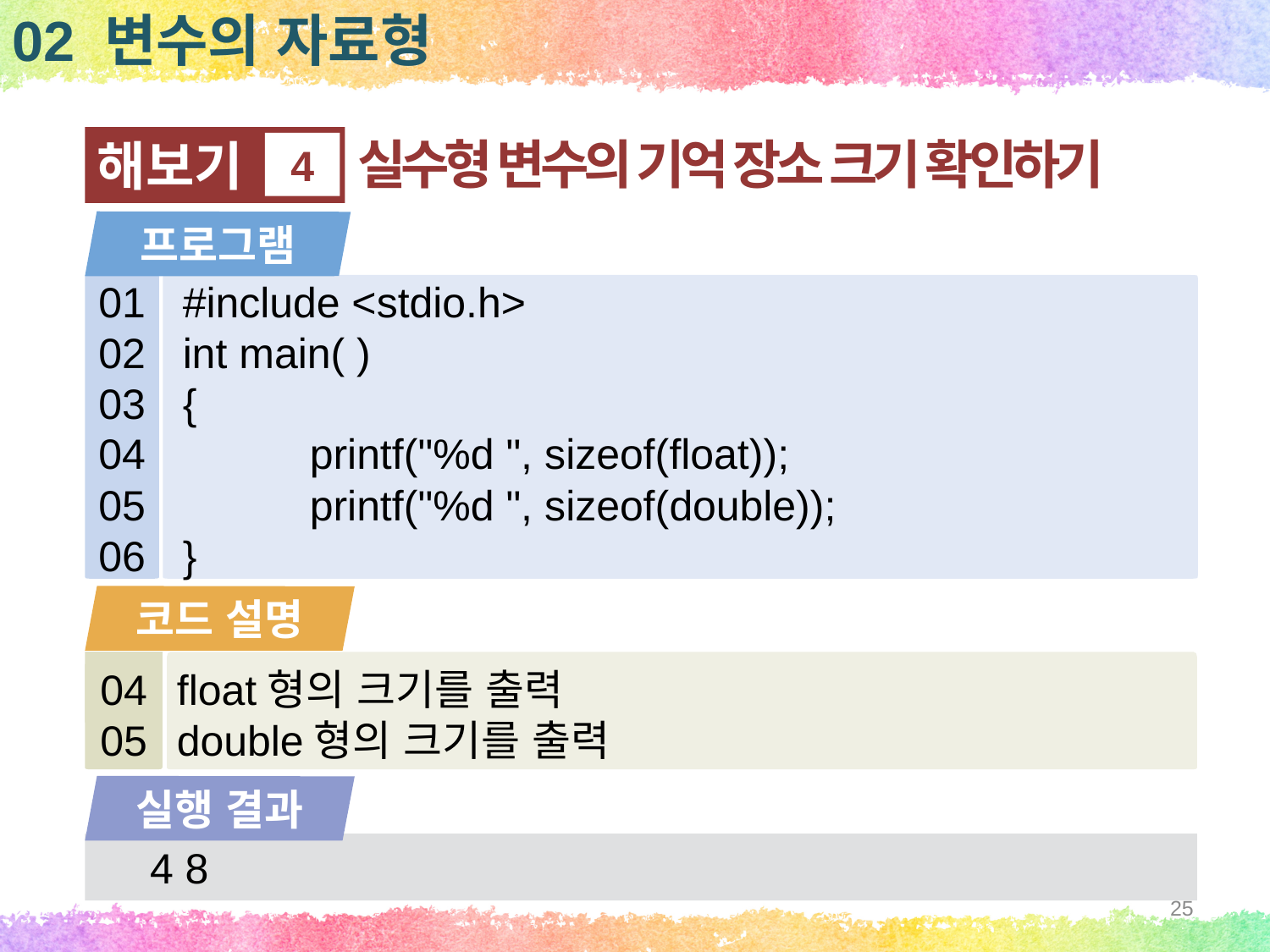

02 변수의 자료형
실수형 변수의 기억 장소 크기 확인하기
해보기
4
프로그램
01
02
03
04
05
06
#include <stdio.h>
int main( )
{
	printf("%d ", sizeof(float));
	printf("%d ", sizeof(double));
}
코드 설명

float형의 크기를 출력
double형의 크기를 출력
04
05
실행 결과
4 8
25